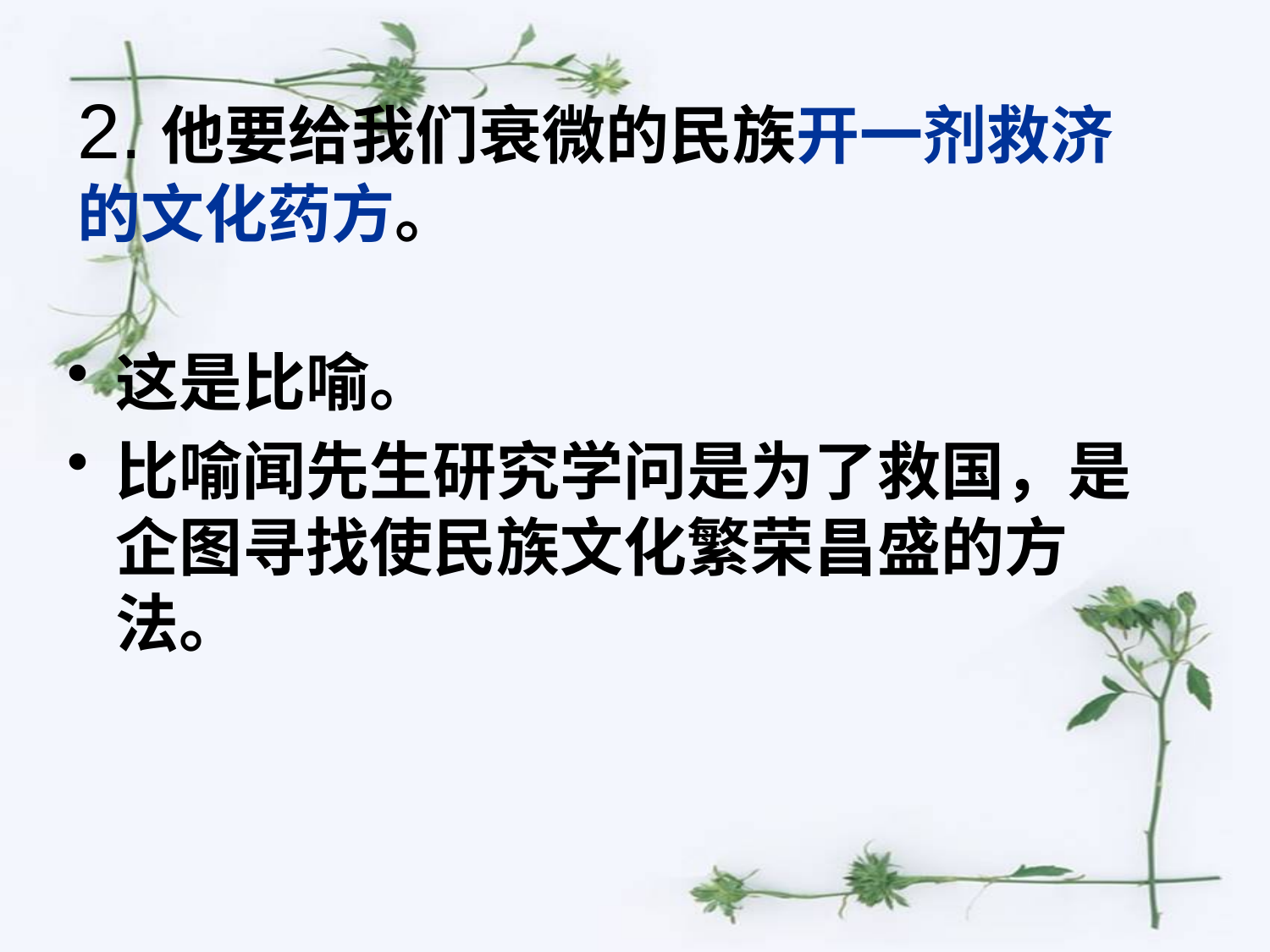

# 2.他要给我们衰微的民族开一剂救济的文化药方。
这是比喻。
比喻闻先生研究学问是为了救国，是企图寻找使民族文化繁荣昌盛的方法。